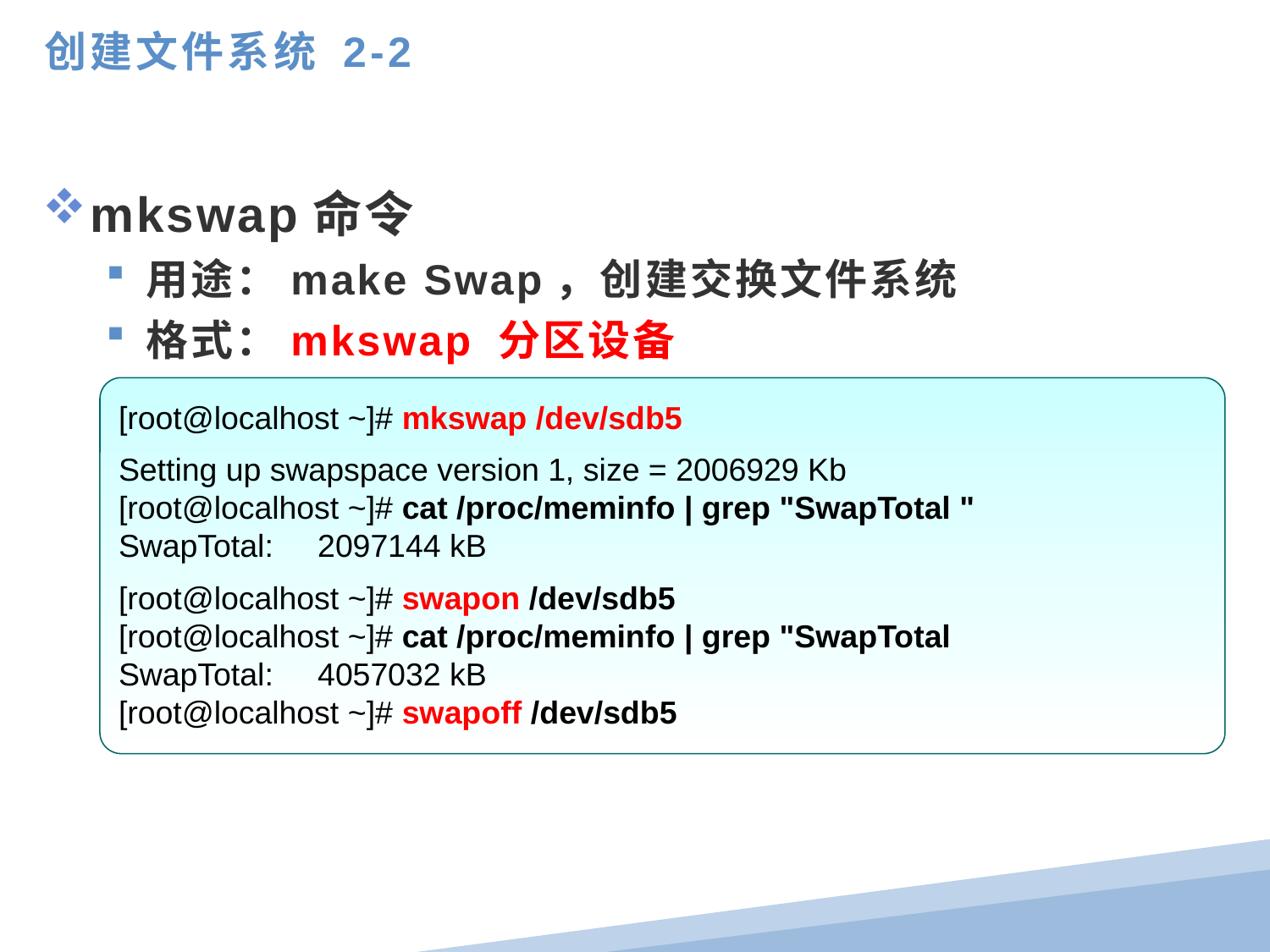

创建文件系统 2-2
mkswap命令
用途：make Swap，创建交换文件系统
格式：mkswap 分区设备
[root@localhost ~]# mkswap /dev/sdb5
Setting up swapspace version 1, size = 2006929 Kb
[root@localhost ~]# cat /proc/meminfo | grep "SwapTotal "
SwapTotal:     2097144 kB
[root@localhost ~]# swapon /dev/sdb5
[root@localhost ~]# cat /proc/meminfo | grep "SwapTotal
SwapTotal:     4057032 kB
[root@localhost ~]# swapoff /dev/sdb5